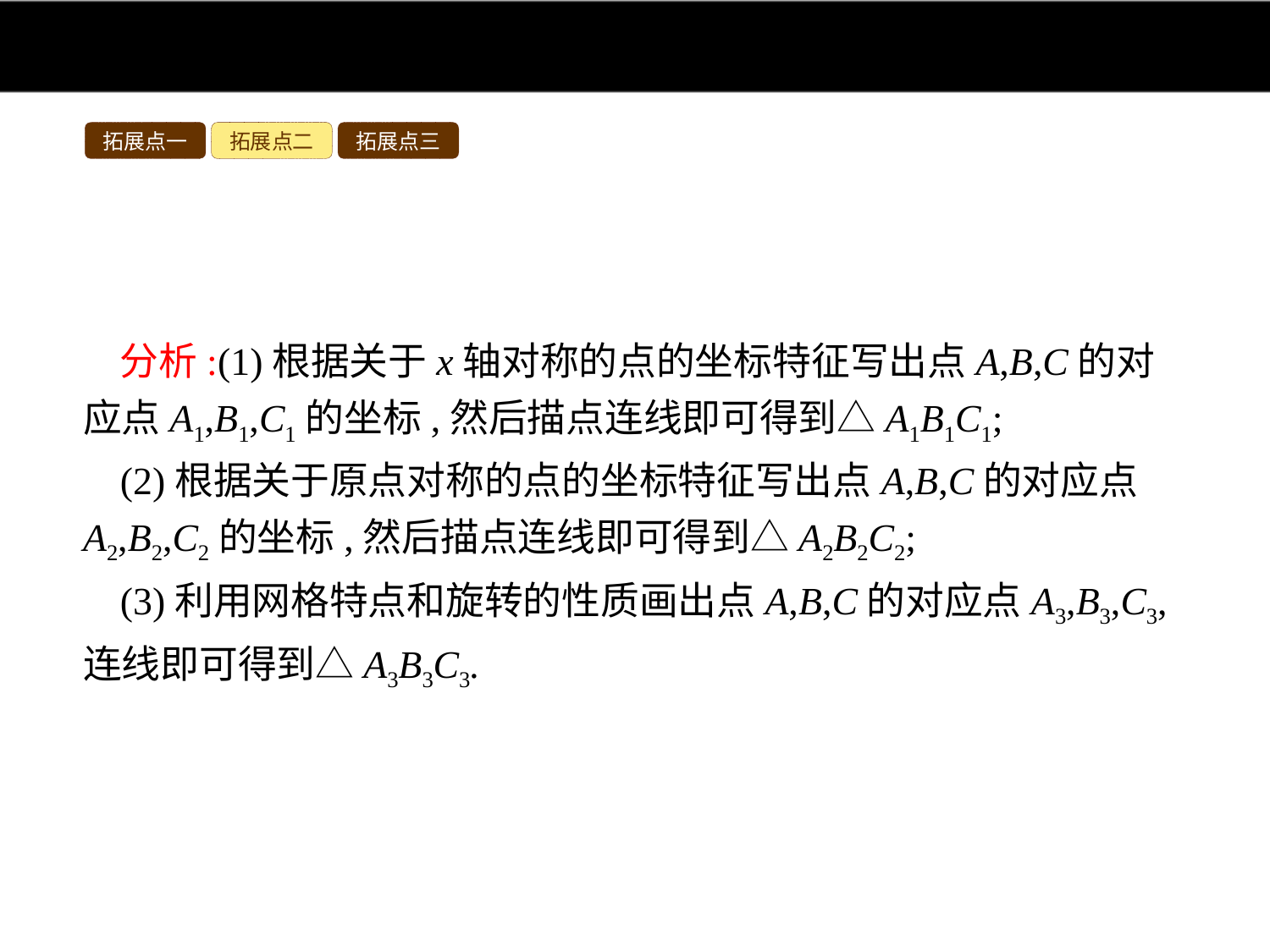

拓展点一
拓展点二
拓展点三
分析:(1)根据关于x轴对称的点的坐标特征写出点A,B,C的对应点A1,B1,C1的坐标,然后描点连线即可得到△A1B1C1;
(2)根据关于原点对称的点的坐标特征写出点A,B,C的对应点A2,B2,C2的坐标,然后描点连线即可得到△A2B2C2;
(3)利用网格特点和旋转的性质画出点A,B,C的对应点A3,B3,C3,连线即可得到△A3B3C3.